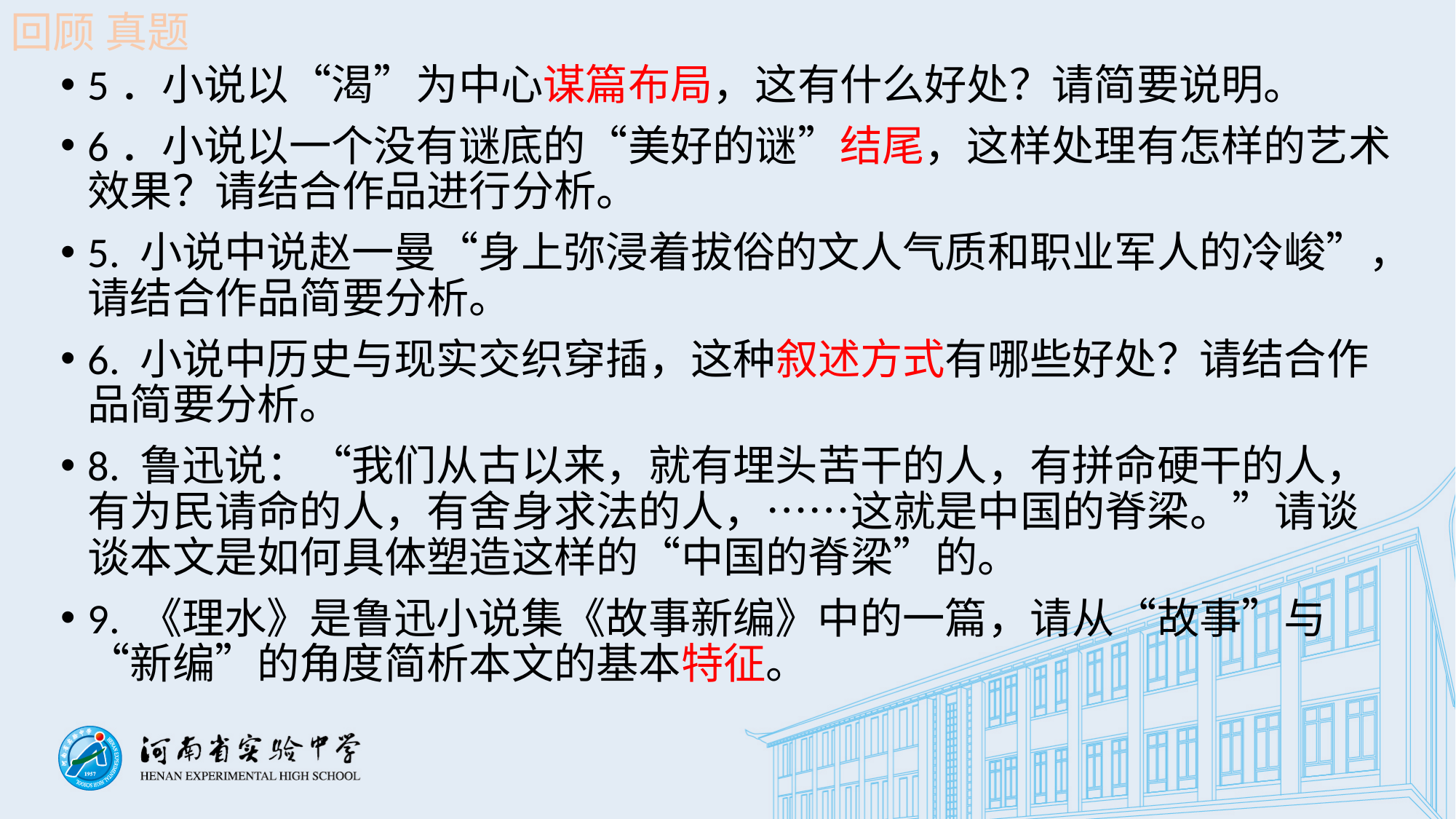

回顾 真题
5．小说以“渴”为中心谋篇布局，这有什么好处？请简要说明。
6．小说以一个没有谜底的“美好的谜”结尾，这样处理有怎样的艺术效果？请结合作品进行分析。
5. 小说中说赵一曼“身上弥浸着拔俗的文人气质和职业军人的冷峻”，请结合作品简要分析。
6. 小说中历史与现实交织穿插，这种叙述方式有哪些好处？请结合作品简要分析。
8. 鲁迅说：“我们从古以来，就有埋头苦干的人，有拼命硬干的人，有为民请命的人，有舍身求法的人，……这就是中国的脊梁。”请谈谈本文是如何具体塑造这样的“中国的脊梁”的。
9. 《理水》是鲁迅小说集《故事新编》中的一篇，请从“故事”与“新编”的角度简析本文的基本特征。